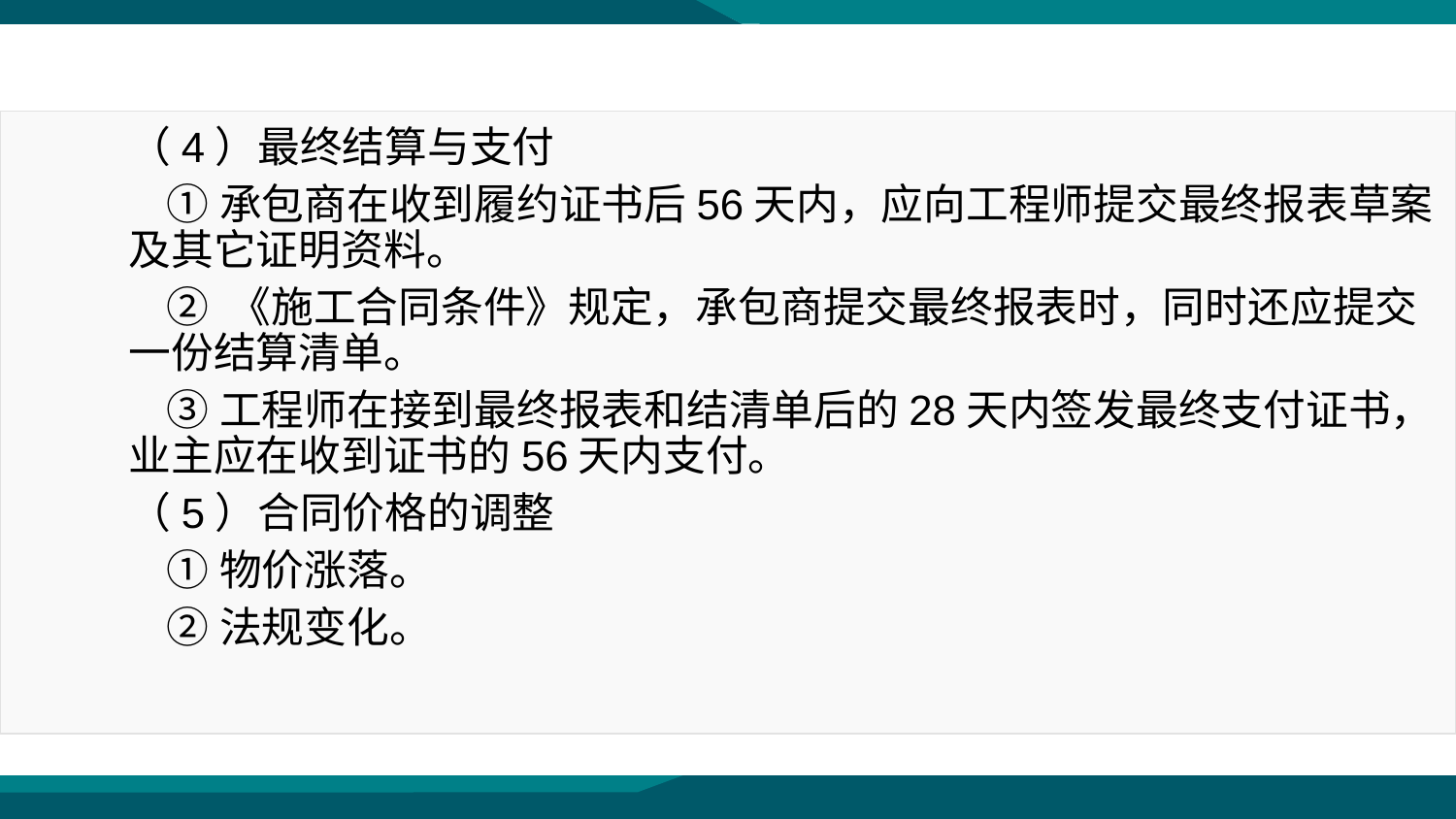

（4）最终结算与支付
    ①承包商在收到履约证书后56天内，应向工程师提交最终报表草案及其它证明资料。
    ② 《施工合同条件》规定，承包商提交最终报表时，同时还应提交一份结算清单。
    ③工程师在接到最终报表和结清单后的28天内签发最终支付证书，业主应在收到证书的56天内支付。
（5）合同价格的调整
    ①物价涨落。
    ②法规变化。